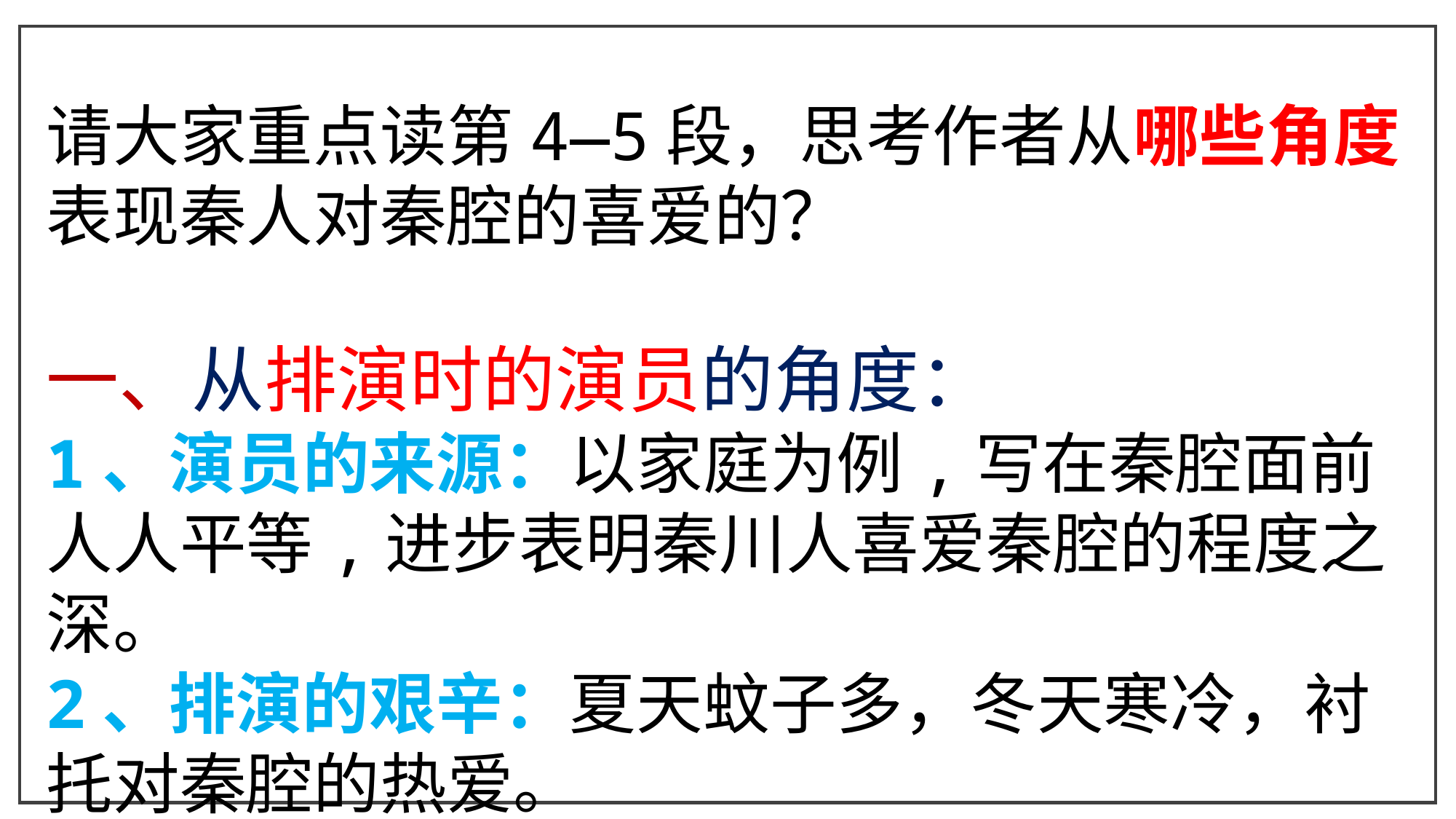

请大家重点读第4—5段，思考作者从哪些角度表现秦人对秦腔的喜爱的？

一、从排演时的演员的角度：
1、演员的来源：以家庭为例,写在秦腔面前人人平等,进步表明秦川人喜爱秦腔的程度之深。
2、排演的艰辛：夏天蚊子多，冬天寒冷，衬托对秦腔的热爱。